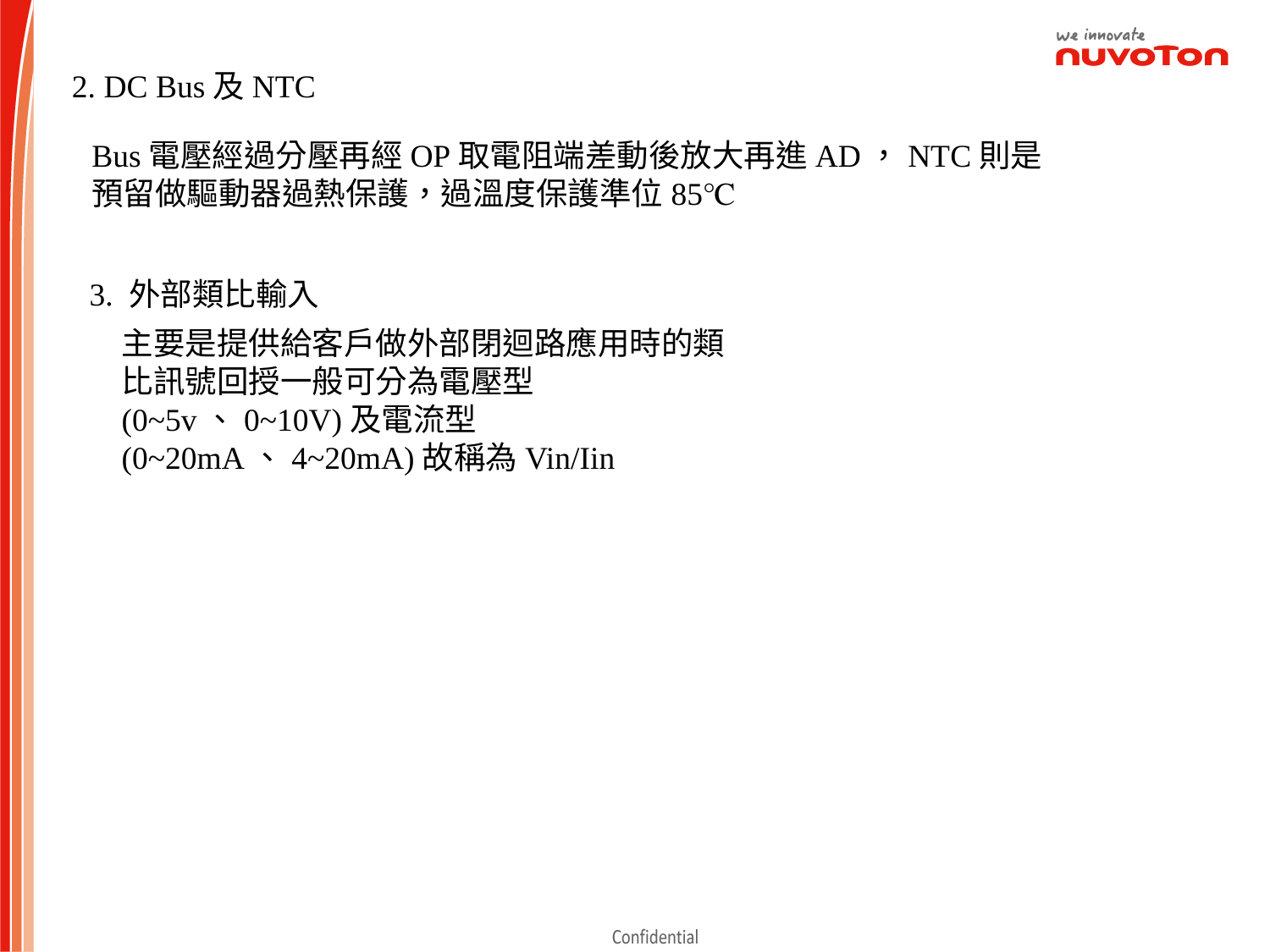

2. DC Bus及NTC
Bus電壓經過分壓再經OP取電阻端差動後放大再進AD，NTC則是預留做驅動器過熱保護，過溫度保護準位85℃
3. 外部類比輸入
主要是提供給客戶做外部閉迴路應用時的類比訊號回授一般可分為電壓型(0~5v、0~10V)及電流型(0~20mA、4~20mA)故稱為Vin/Iin